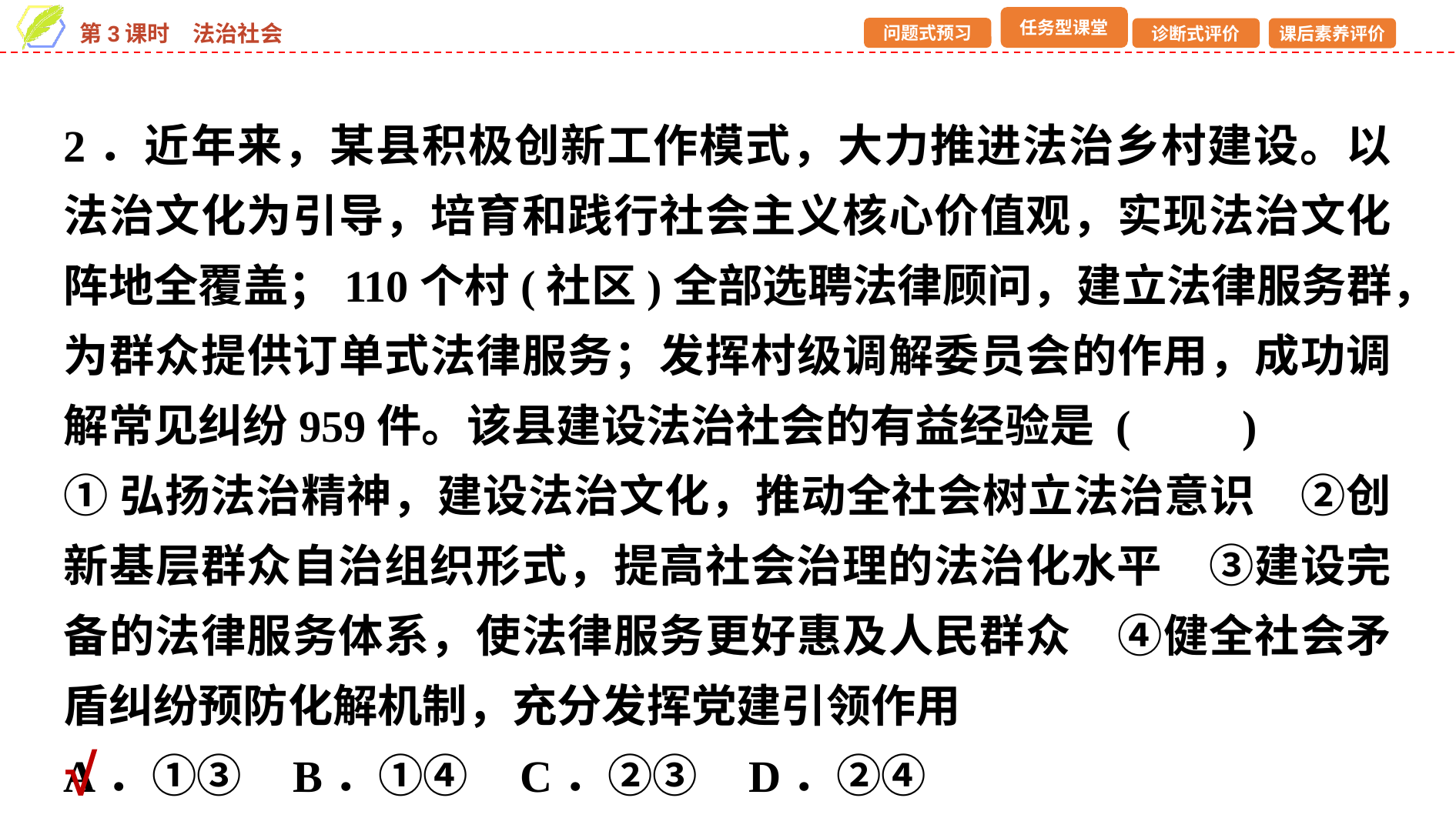

2．近年来，某县积极创新工作模式，大力推进法治乡村建设。以法治文化为引导，培育和践行社会主义核心价值观，实现法治文化阵地全覆盖；110个村(社区)全部选聘法律顾问，建立法律服务群，为群众提供订单式法律服务；发挥村级调解委员会的作用，成功调解常见纠纷959件。该县建设法治社会的有益经验是 (　　)
①弘扬法治精神，建设法治文化，推动全社会树立法治意识　②创新基层群众自治组织形式，提高社会治理的法治化水平　③建设完备的法律服务体系，使法律服务更好惠及人民群众　④健全社会矛盾纠纷预防化解机制，充分发挥党建引领作用
A．①③    B．①④    C．②③    D．②④
√